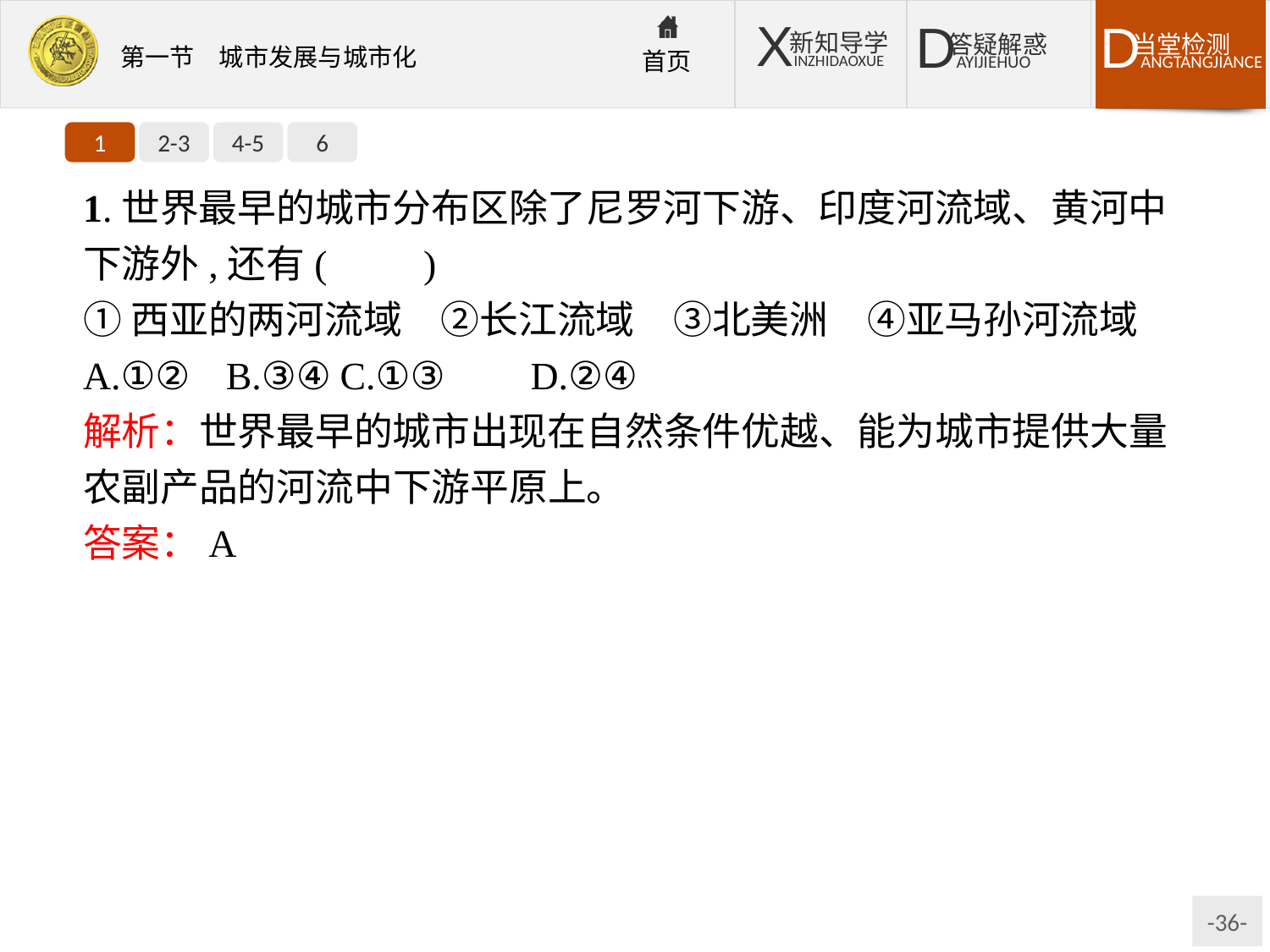

1
2-3
4-5
6
1.世界最早的城市分布区除了尼罗河下游、印度河流域、黄河中下游外,还有(　　)
①西亚的两河流域　②长江流域　③北美洲　④亚马孙河流域
A.①②	B.③④	C.①③	D.②④
解析：世界最早的城市出现在自然条件优越、能为城市提供大量农副产品的河流中下游平原上。
答案：A